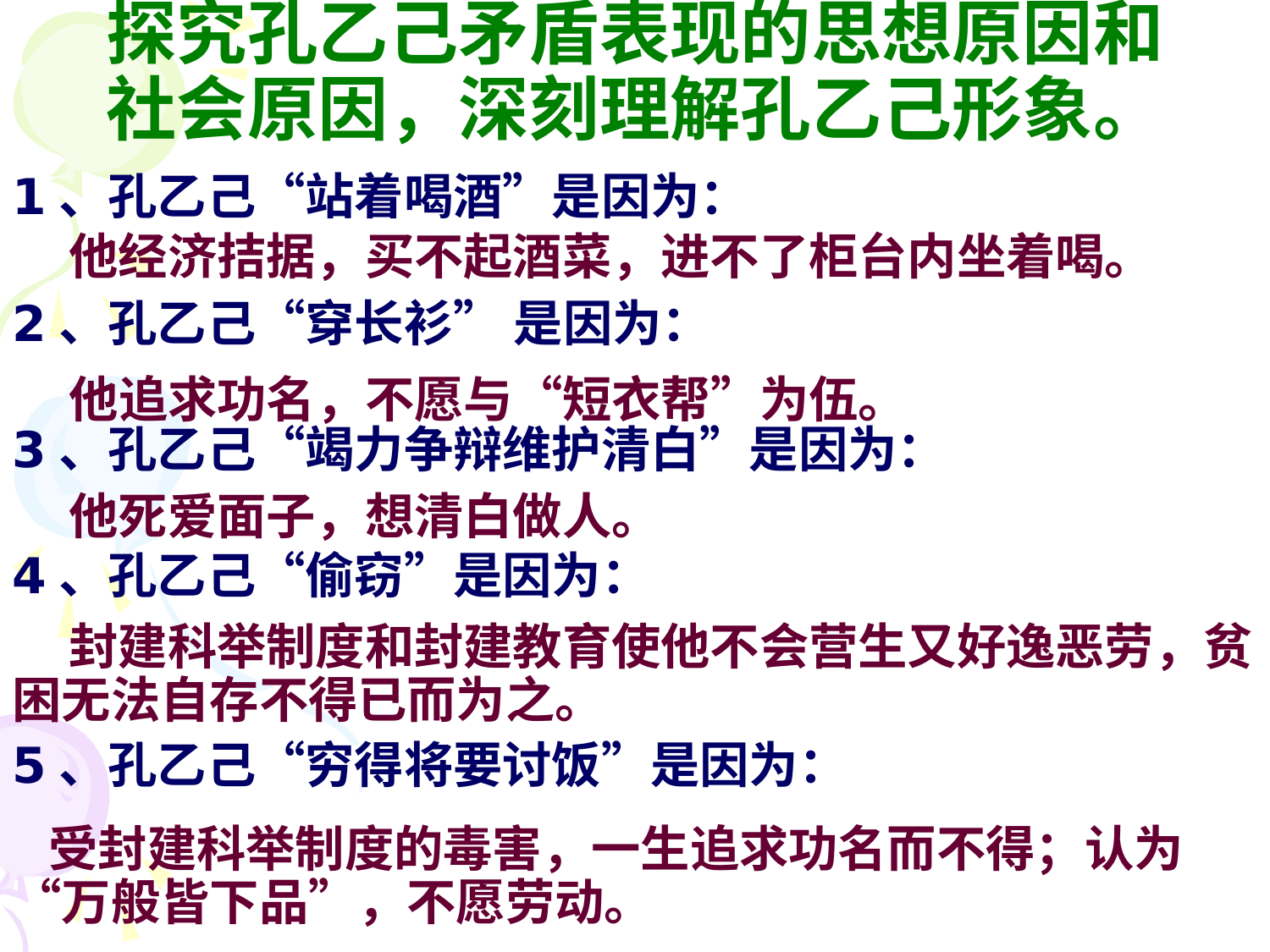

# 探究孔乙己矛盾表现的思想原因和社会原因，深刻理解孔乙己形象。

1、孔乙己“站着喝酒”是因为：

2、孔乙己“穿长衫” 是因为：

3、孔乙己“竭力争辩维护清白”是因为：

4、孔乙己“偷窃”是因为：

5、孔乙己“穷得将要讨饭”是因为：

    他经济拮据，买不起酒菜，进不了柜台内坐着喝。
    他追求功名，不愿与“短衣帮”为伍。
    他死爱面子，想清白做人。
    封建科举制度和封建教育使他不会营生又好逸恶劳，贫困无法自存不得已而为之。
    受封建科举制度的毒害，一生追求功名而不得；认为“万般皆下品”，不愿劳动。